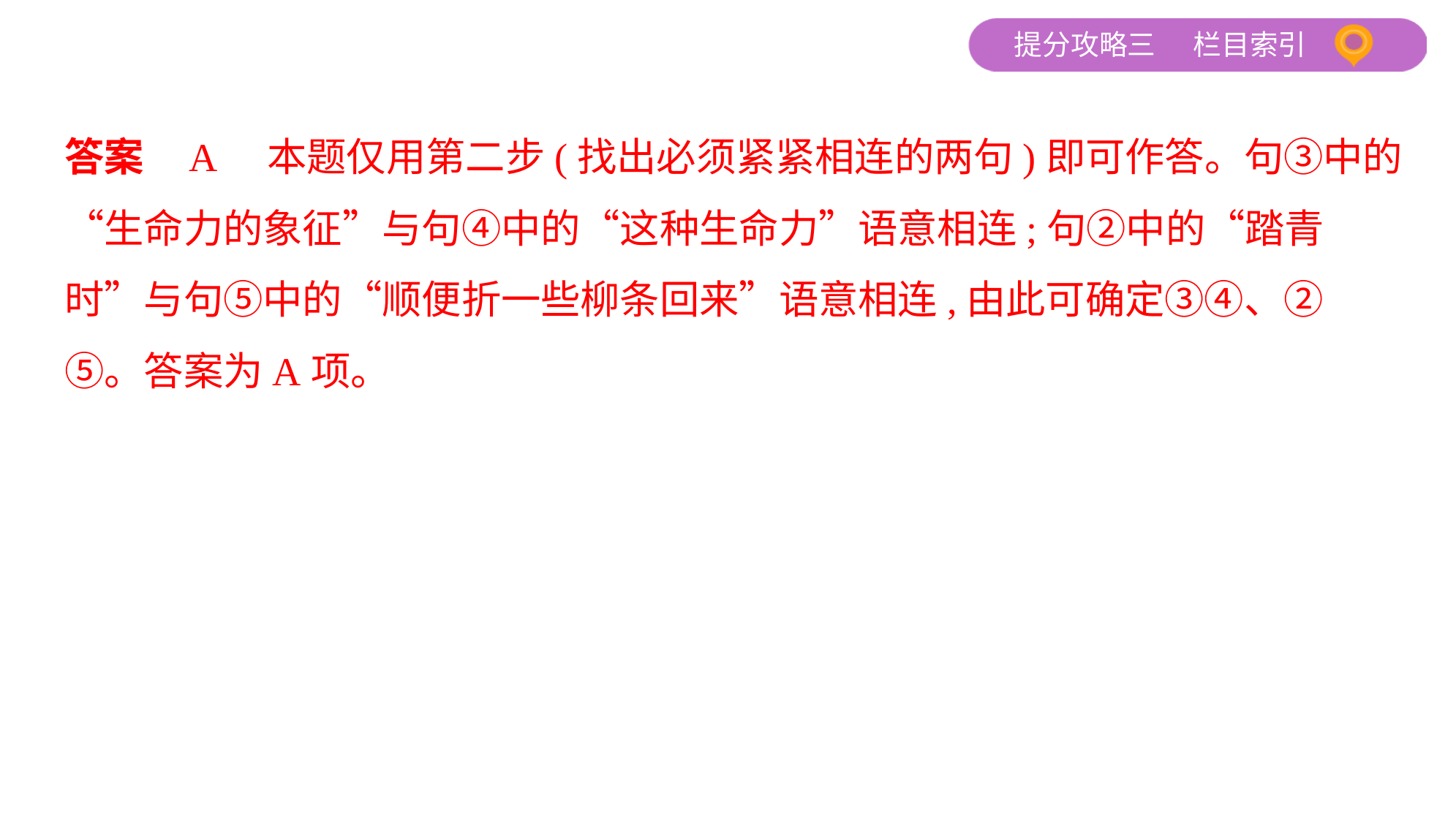

答案    A　本题仅用第二步(找出必须紧紧相连的两句)即可作答。句③中的
“生命力的象征”与句④中的“这种生命力”语意相连;句②中的“踏青
时”与句⑤中的“顺便折一些柳条回来”语意相连,由此可确定③④、②
⑤。答案为A项。